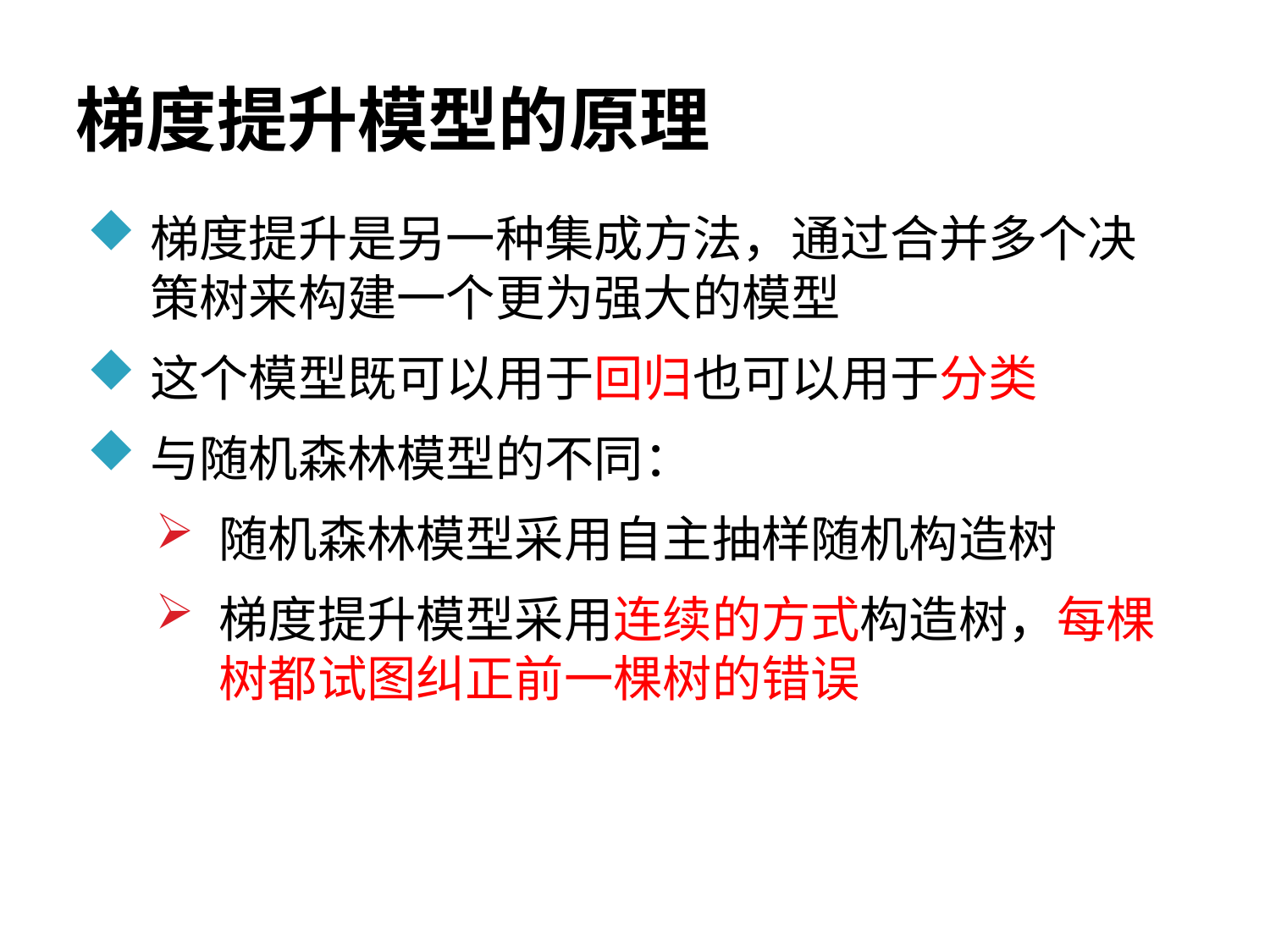

# 梯度提升模型的原理
梯度提升是另一种集成方法，通过合并多个决策树来构建一个更为强大的模型
这个模型既可以用于回归也可以用于分类
与随机森林模型的不同：
随机森林模型采用自主抽样随机构造树
梯度提升模型采用连续的方式构造树，每棵树都试图纠正前一棵树的错误